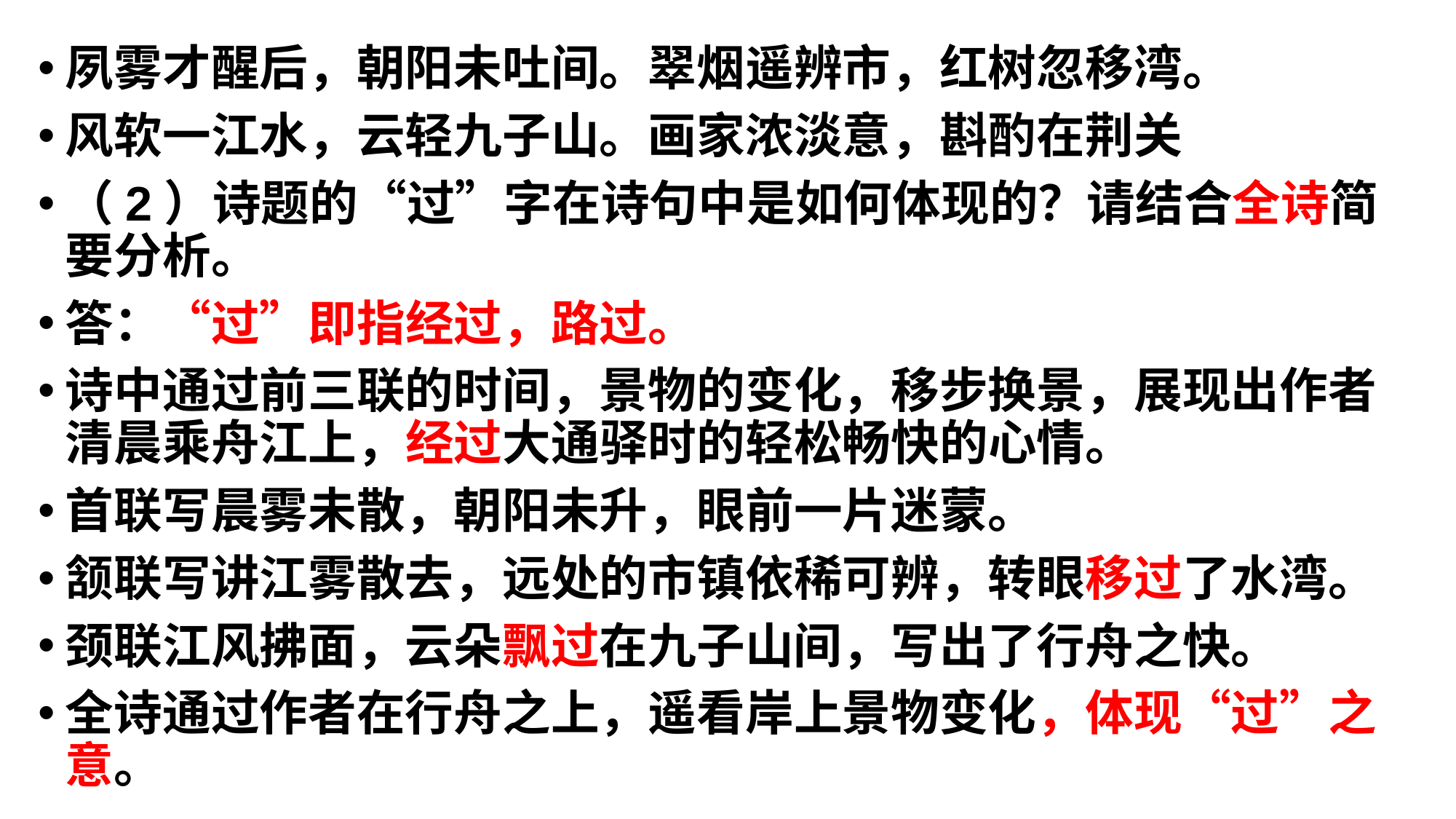

夙雾才醒后，朝阳未吐间。翠烟遥辨市，红树忽移湾。
风软一江水，云轻九子山。画家浓淡意，斟酌在荆关
（2）诗题的“过”字在诗句中是如何体现的？请结合全诗简要分析。
答：“过”即指经过，路过。
诗中通过前三联的时间，景物的变化，移步换景，展现出作者清晨乘舟江上，经过大通驿时的轻松畅快的心情。
首联写晨雾未散，朝阳未升，眼前一片迷蒙。
颔联写讲江雾散去，远处的市镇依稀可辨，转眼移过了水湾。
颈联江风拂面，云朵飘过在九子山间，写出了行舟之快。
全诗通过作者在行舟之上，遥看岸上景物变化，体现“过”之意。